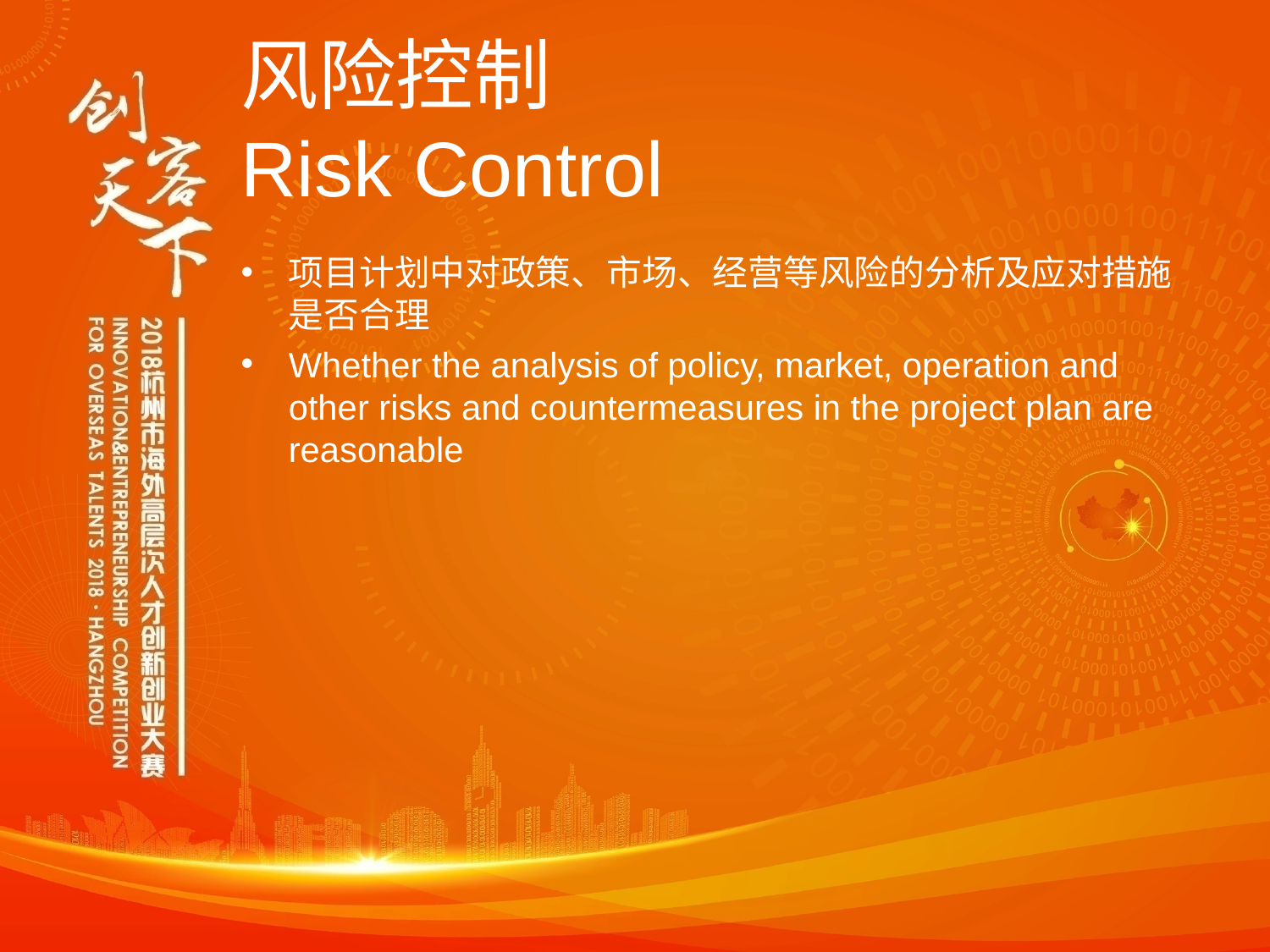

# 风险控制 Risk Control
项目计划中对政策、市场、经营等风险的分析及应对措施是否合理
Whether the analysis of policy, market, operation and other risks and countermeasures in the project plan are reasonable